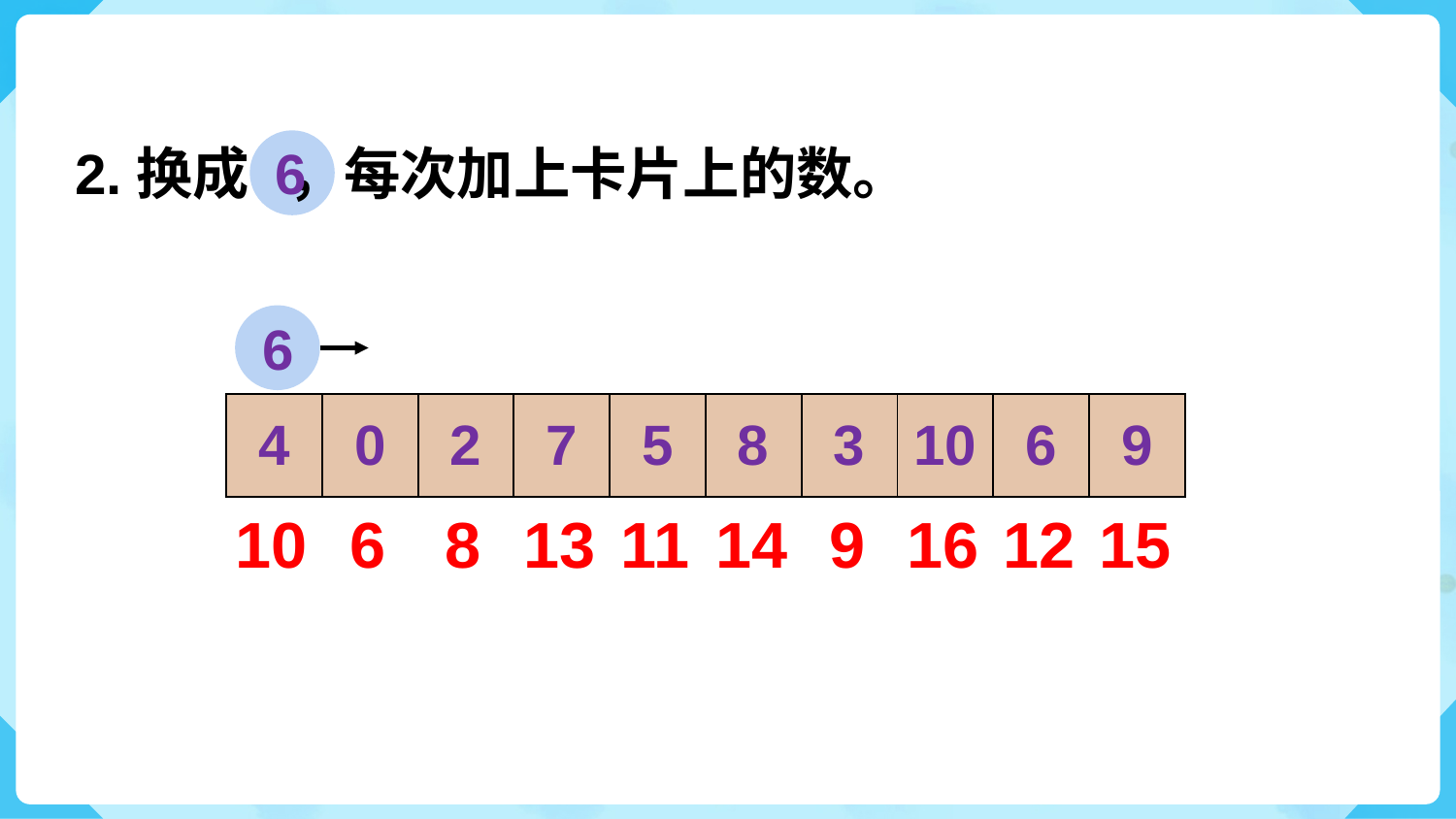

2.换成   ，每次加上卡片上的数。
6

6
| 4 | 0 | 2 | 7 | 5 | 8 | 3 | 10 | 6 | 9 |
| --- | --- | --- | --- | --- | --- | --- | --- | --- | --- |
15
6
8
13
14
16
12
10
11
9